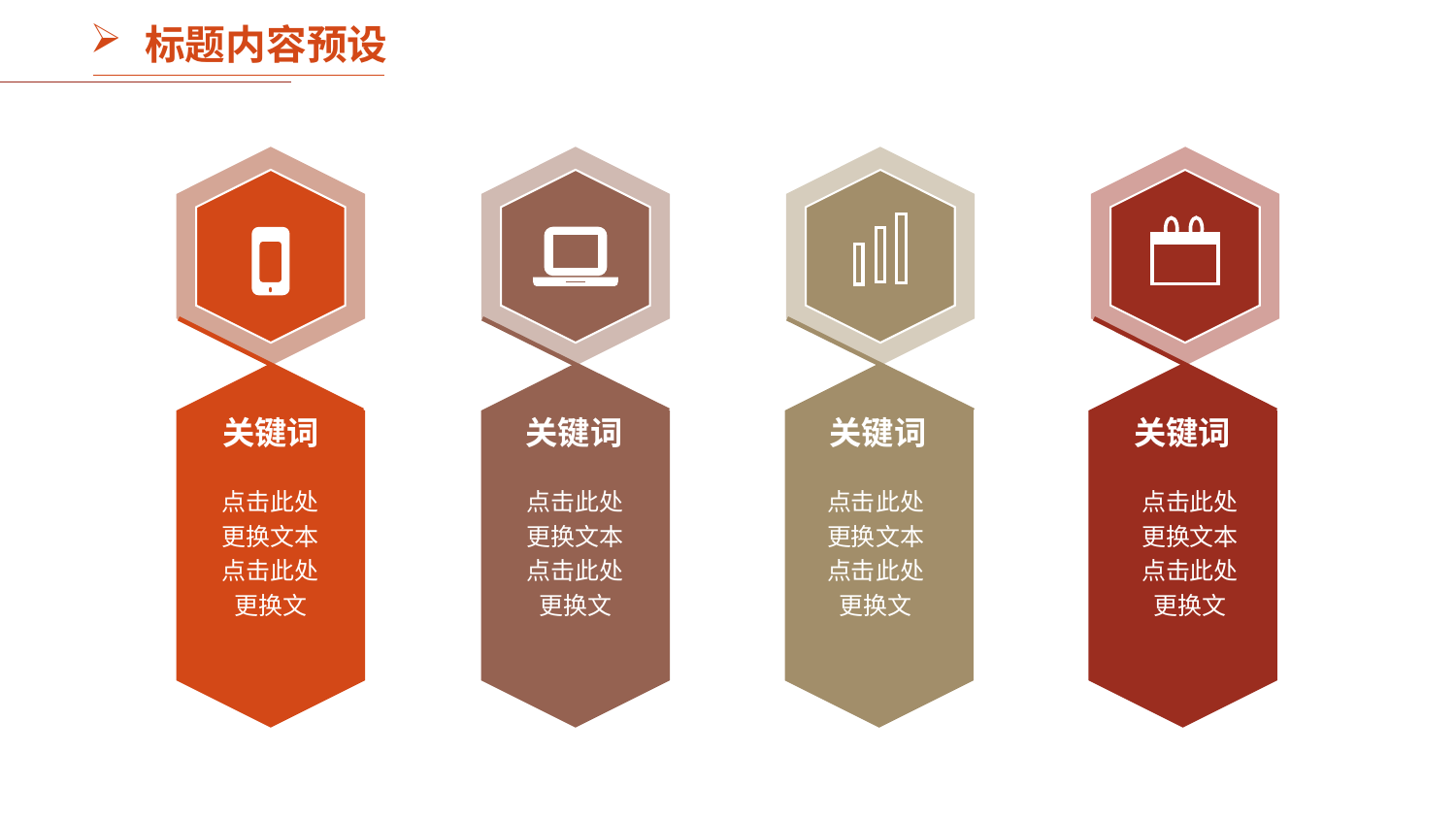

标题内容预设

关键词

点击此处更换文本点击此处更换文

关键词

点击此处更换文本点击此处更换文

关键词

点击此处更换文本点击此处更换文

关键词

点击此处更换文本点击此处更换文